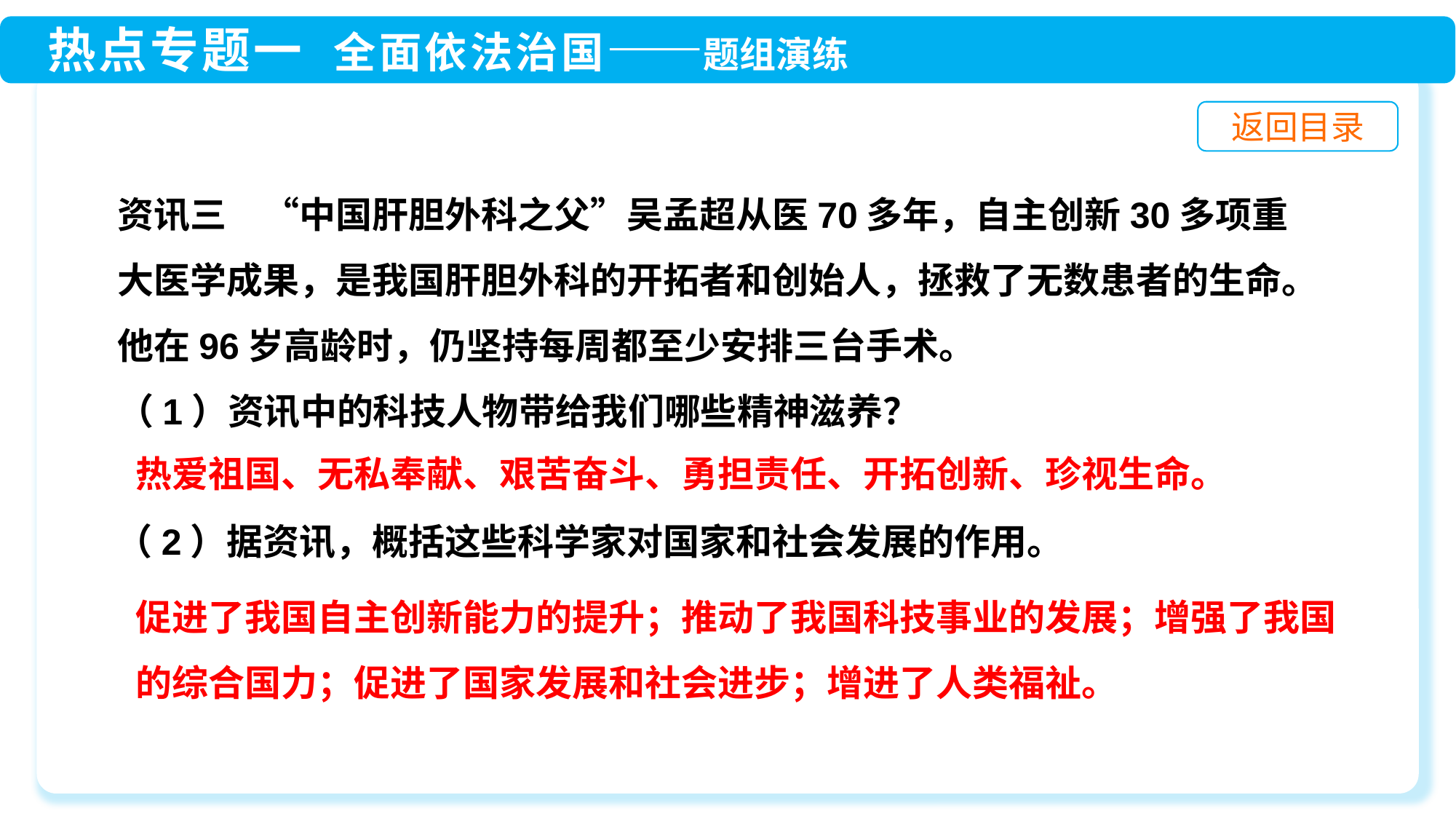

资讯三　“中国肝胆外科之父”吴孟超从医70多年，自主创新30多项重大医学成果，是我国肝胆外科的开拓者和创始人，拯救了无数患者的生命。他在96岁高龄时，仍坚持每周都至少安排三台手术。
（1）资讯中的科技人物带给我们哪些精神滋养？
热爱祖国、无私奉献、艰苦奋斗、勇担责任、开拓创新、珍视生命。
　　（2）据资讯，概括这些科学家对国家和社会发展的作用。
促进了我国自主创新能力的提升；推动了我国科技事业的发展；增强了我国的综合国力；促进了国家发展和社会进步；增进了人类福祉。